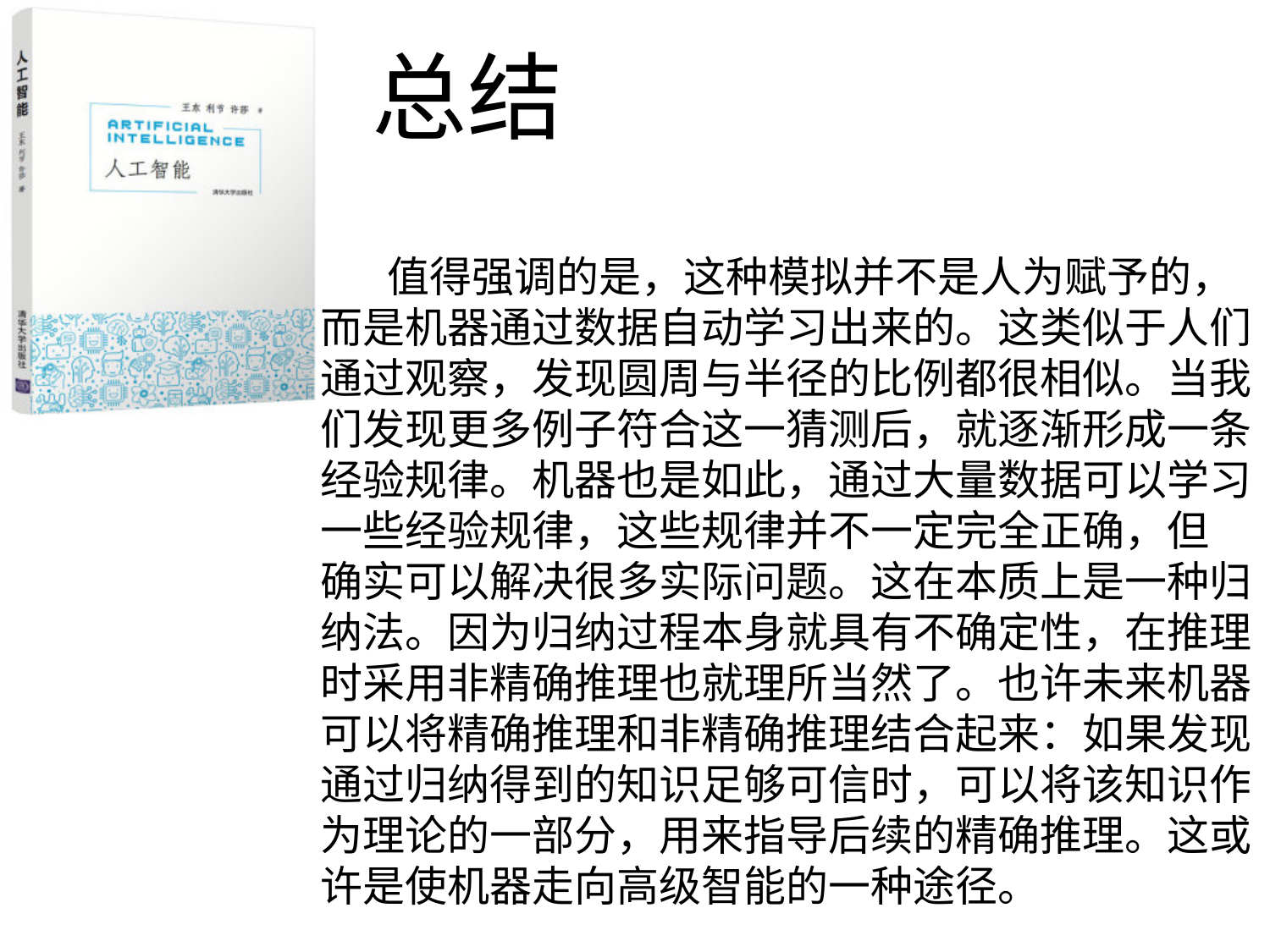

总结
      值得强调的是，这种模拟并不是人为赋予的，而是机器通过数据自动学习出来的。这类似于人们通过观察，发现圆周与半径的比例都很相似。当我
们发现更多例子符合这一猜测后，就逐渐形成一条经验规律。机器也是如此，通过大量数据可以学习一些经验规律，这些规律并不一定完全正确，但
确实可以解决很多实际问题。这在本质上是一种归纳法。因为归纳过程本身就具有不确定性，在推理时采用非精确推理也就理所当然了。也许未来机器
可以将精确推理和非精确推理结合起来：如果发现通过归纳得到的知识足够可信时，可以将该知识作为理论的一部分，用来指导后续的精确推理。这或
许是使机器走向高级智能的一种途径。